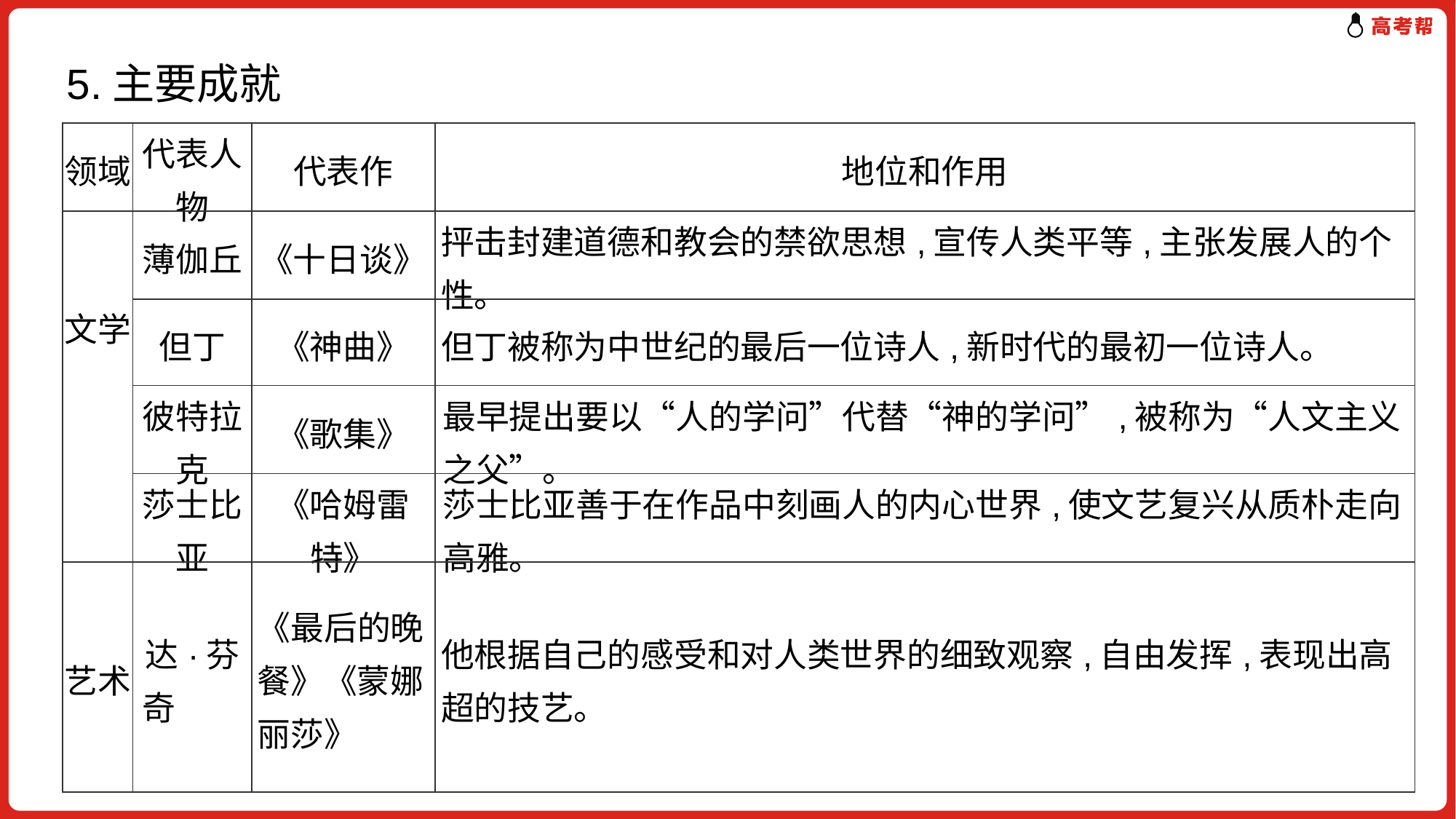

5.主要成就
| 领域 | 代表人物 | 代表作 | 地位和作用 |
| --- | --- | --- | --- |
| 文学 | 薄伽丘 | 《十日谈》 | 抨击封建道德和教会的禁欲思想,宣传人类平等,主张发展人的个性。 |
|  | 但丁 | 《神曲》 | 但丁被称为中世纪的最后一位诗人,新时代的最初一位诗人。 |
|  | 彼特拉克 | 《歌集》 | 最早提出要以“人的学问”代替“神的学问”,被称为“人文主义之父”。 |
|  | 莎士比亚 | 《哈姆雷特》 | 莎士比亚善于在作品中刻画人的内心世界,使文艺复兴从质朴走向高雅。 |
| 艺术 | 达·芬奇 | 《最后的晚餐》《蒙娜丽莎》 | 他根据自己的感受和对人类世界的细致观察,自由发挥,表现出高超的技艺。 |